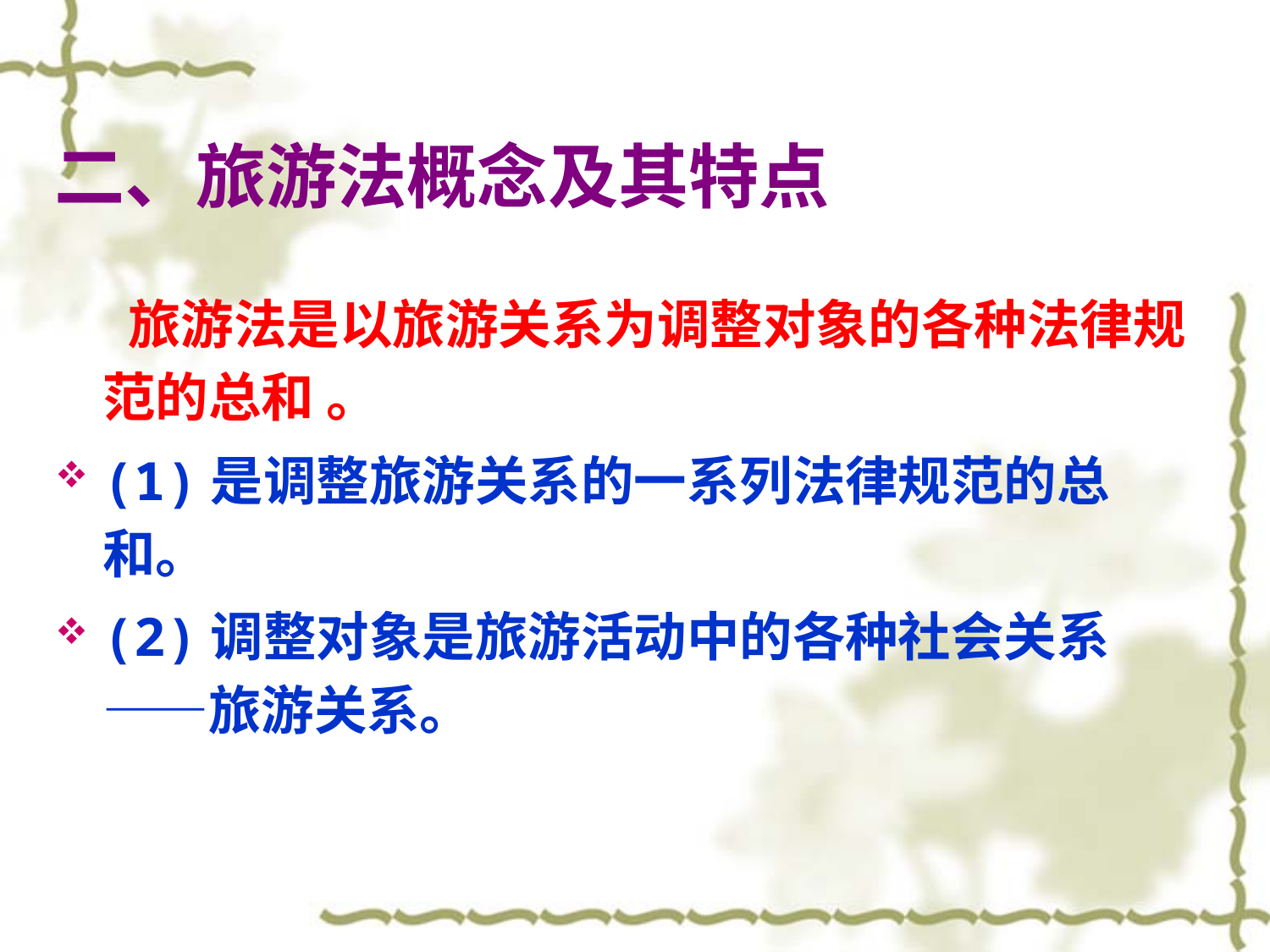

# 二、旅游法概念及其特点
     旅游法是以旅游关系为调整对象的各种法律规范的总和 。
(1)是调整旅游关系的一系列法律规范的总和。
(2)调整对象是旅游活动中的各种社会关系——旅游关系。